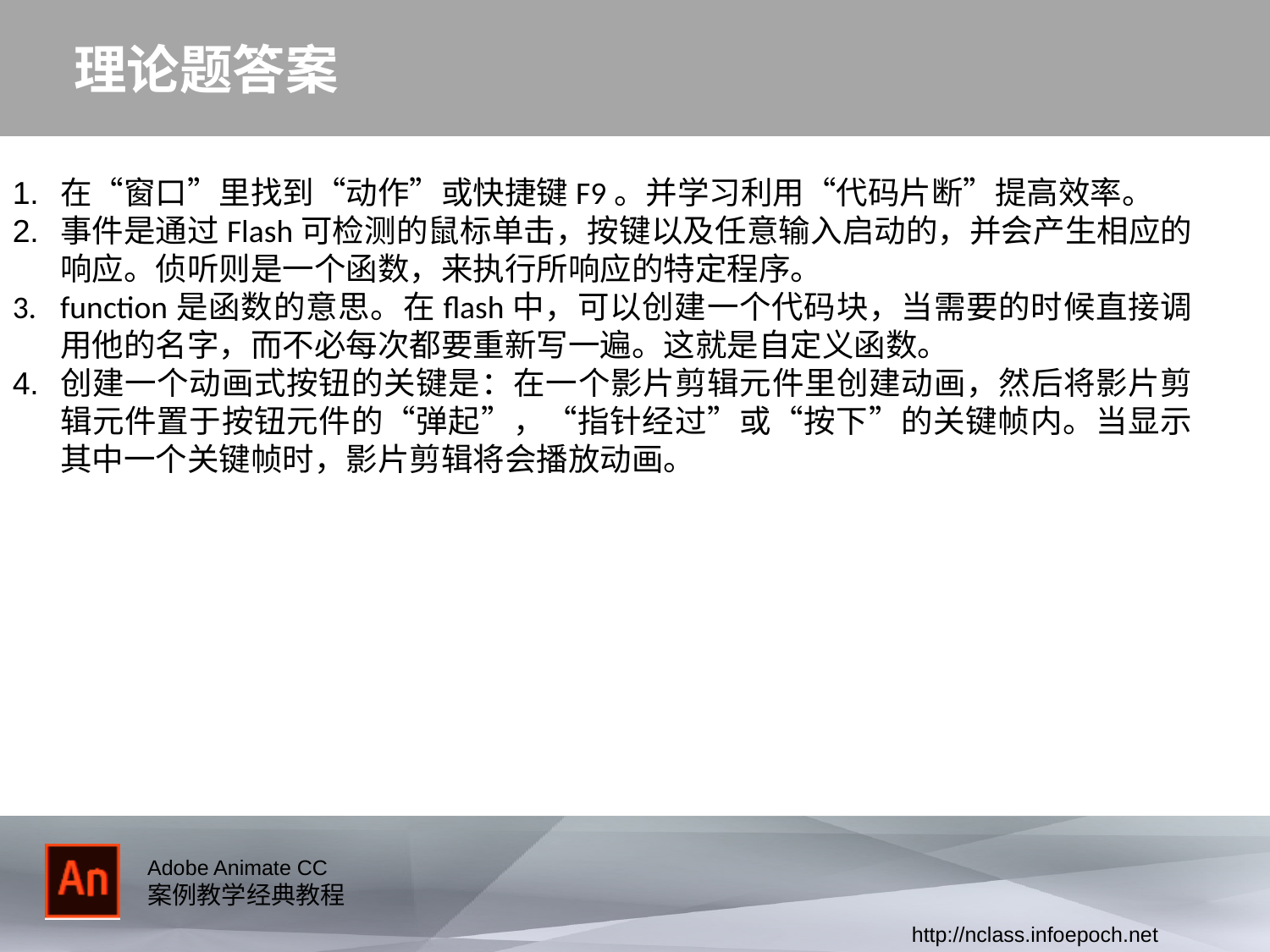

# 理论题答案
在“窗口”里找到“动作”或快捷键F9。并学习利用“代码片断”提高效率。
事件是通过Flash可检测的鼠标单击，按键以及任意输入启动的，并会产生相应的响应。侦听则是一个函数，来执行所响应的特定程序。
function是函数的意思。在flash中，可以创建一个代码块，当需要的时候直接调用他的名字，而不必每次都要重新写一遍。这就是自定义函数。
创建一个动画式按钮的关键是：在一个影片剪辑元件里创建动画，然后将影片剪辑元件置于按钮元件的“弹起”，“指针经过”或“按下”的关键帧内。当显示其中一个关键帧时，影片剪辑将会播放动画。